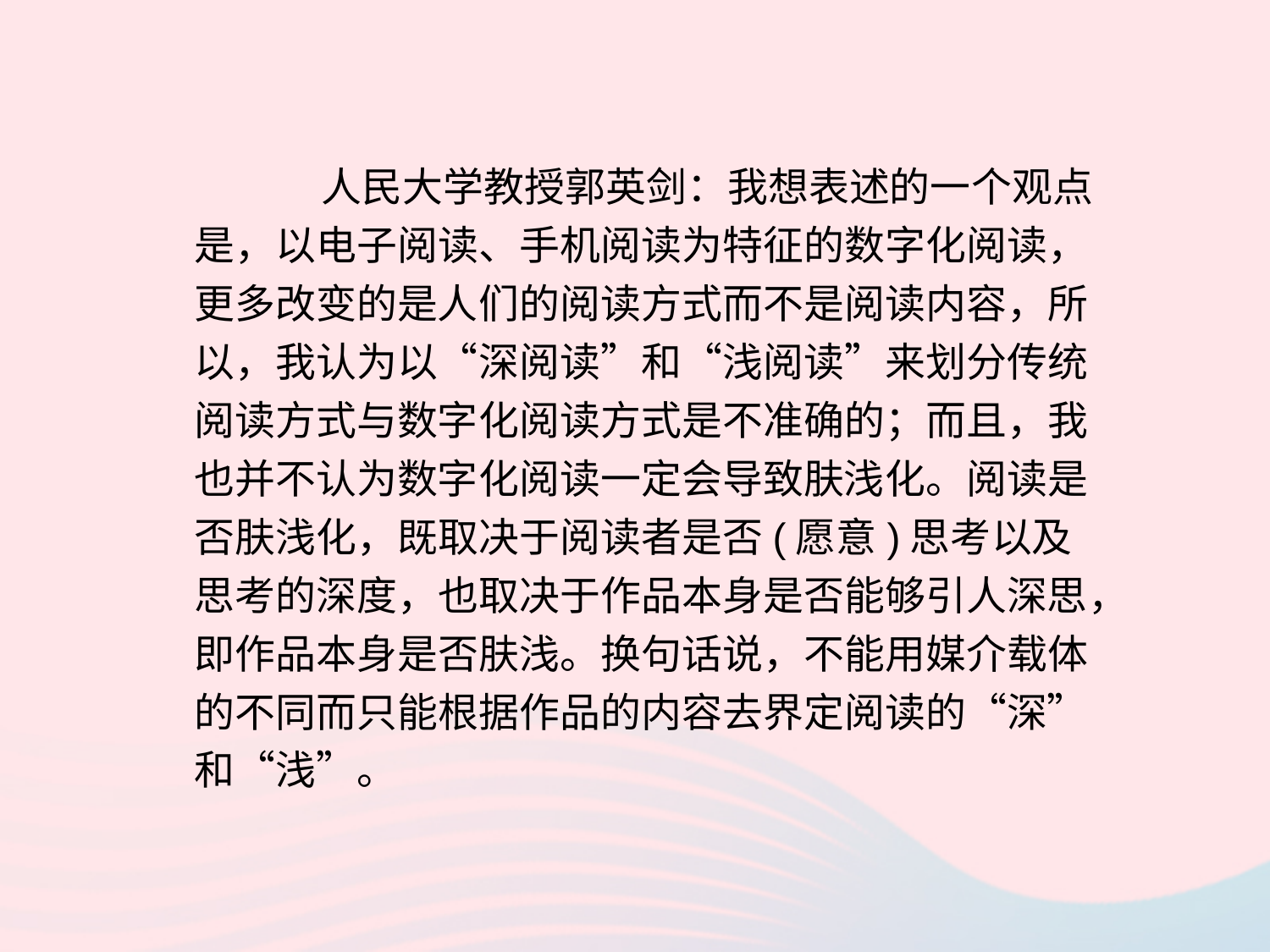

人民大学教授郭英剑：我想表述的一个观点是，以电子阅读、手机阅读为特征的数字化阅读，更多改变的是人们的阅读方式而不是阅读内容，所以，我认为以“深阅读”和“浅阅读”来划分传统阅读方式与数字化阅读方式是不准确的；而且，我也并不认为数字化阅读一定会导致肤浅化。阅读是否肤浅化，既取决于阅读者是否(愿意)思考以及思考的深度，也取决于作品本身是否能够引人深思，即作品本身是否肤浅。换句话说，不能用媒介载体的不同而只能根据作品的内容去界定阅读的“深”和“浅”。